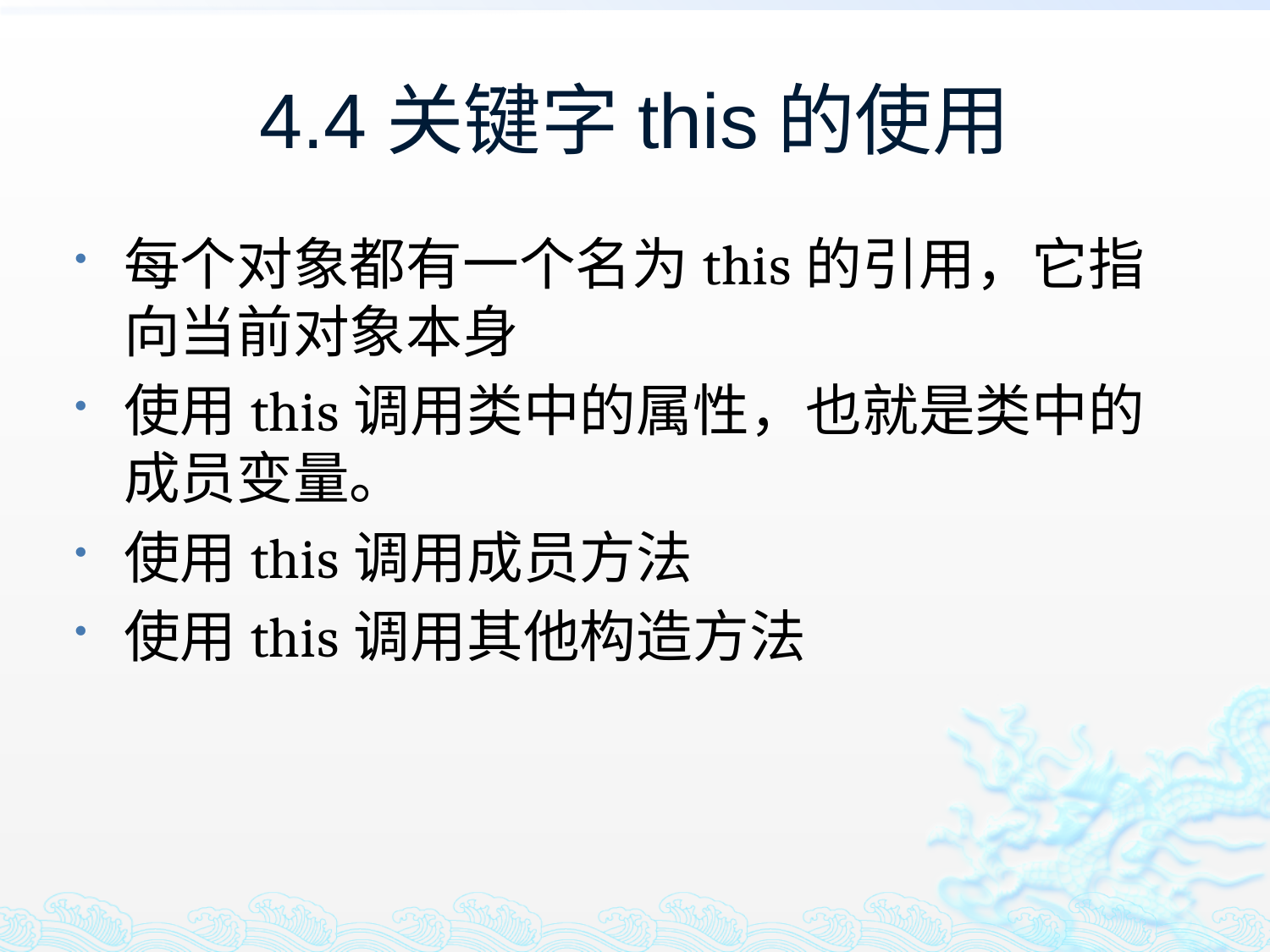

# 4.4关键字this的使用
每个对象都有一个名为this的引用，它指向当前对象本身
使用this调用类中的属性，也就是类中的成员变量。
使用this调用成员方法
使用this调用其他构造方法